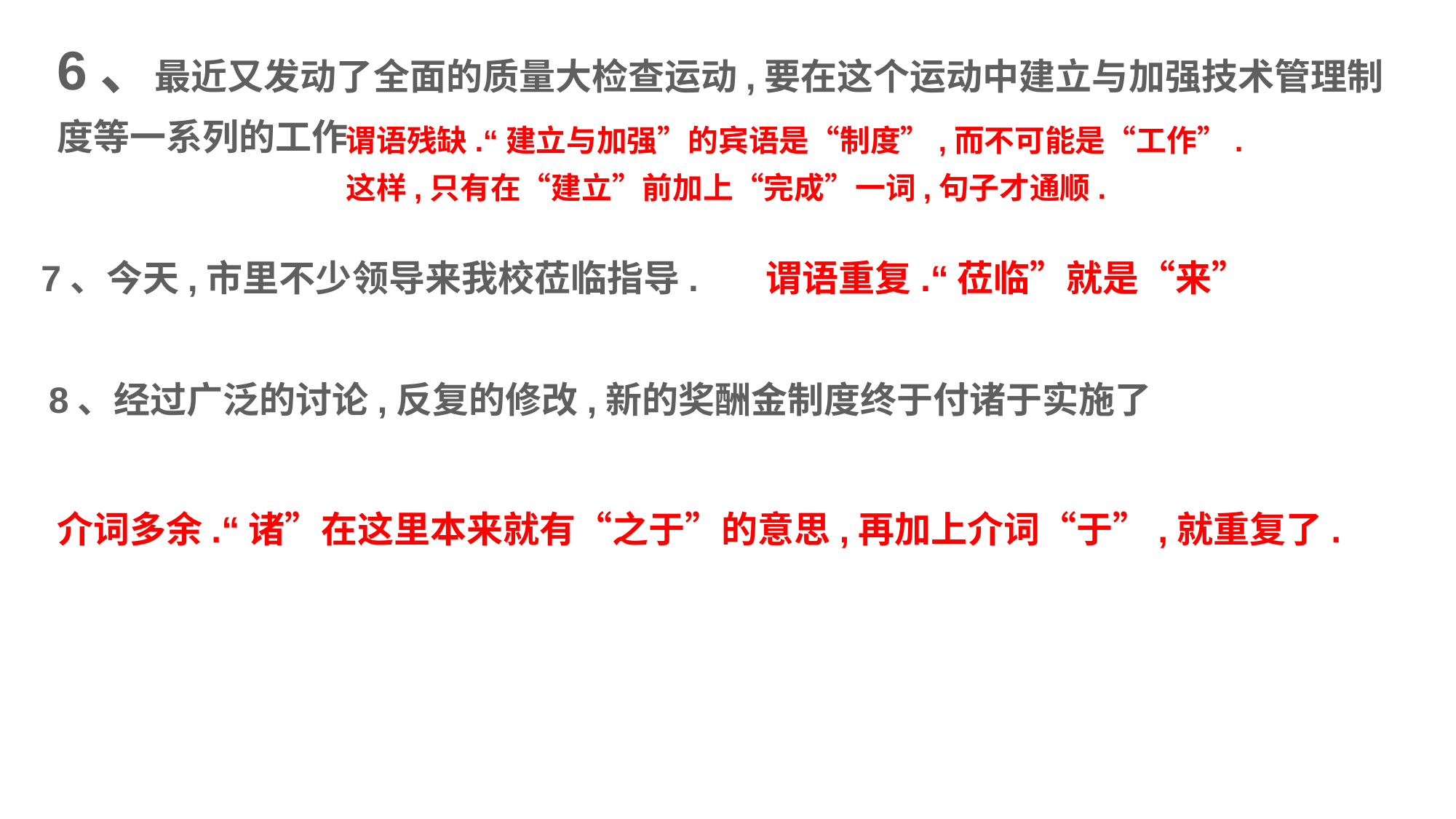

6、最近又发动了全面的质量大检查运动,要在这个运动中建立与加强技术管理制度等一系列的工作
谓语残缺.“建立与加强”的宾语是“制度”,而不可能是“工作”.
这样,只有在“建立”前加上“完成”一词,句子才通顺.
7、今天,市里不少领导来我校莅临指导.
谓语重复.“莅临”就是“来”
8、经过广泛的讨论,反复的修改,新的奖酬金制度终于付诸于实施了
介词多余.“诸”在这里本来就有“之于”的意思,再加上介词“于”,就重复了.